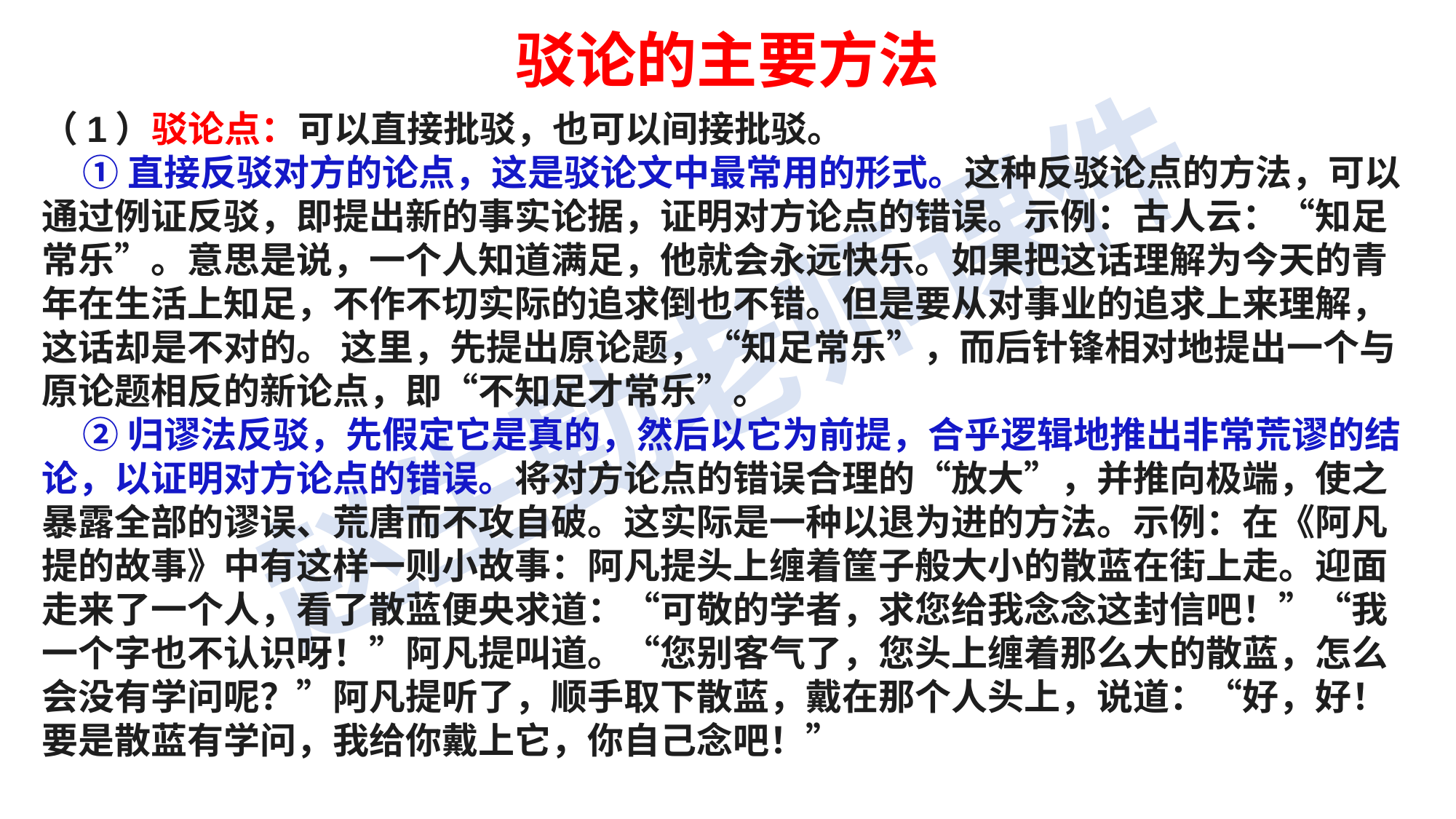

驳论的主要方法
（1）驳论点：可以直接批驳，也可以间接批驳。
     ①直接反驳对方的论点，这是驳论文中最常用的形式。这种反驳论点的方法，可以通过例证反驳，即提出新的事实论据，证明对方论点的错误。示例：古人云：“知足常乐”。意思是说，一个人知道满足，他就会永远快乐。如果把这话理解为今天的青年在生活上知足，不作不切实际的追求倒也不错。但是要从对事业的追求上来理解，这话却是不对的。 这里，先提出原论题，“知足常乐”，而后针锋相对地提出一个与原论题相反的新论点，即“不知足才常乐”。
     ②归谬法反驳，先假定它是真的，然后以它为前提，合乎逻辑地推出非常荒谬的结论，以证明对方论点的错误。将对方论点的错误合理的“放大”，并推向极端，使之暴露全部的谬误、荒唐而不攻自破。这实际是一种以退为进的方法。示例：在《阿凡提的故事》中有这样一则小故事：阿凡提头上缠着筐子般大小的散蓝在街上走。迎面走来了一个人，看了散蓝便央求道：“可敬的学者，求您给我念念这封信吧！”“我一个字也不认识呀！”阿凡提叫道。“您别客气了，您头上缠着那么大的散蓝，怎么会没有学问呢？”阿凡提听了，顺手取下散蓝，戴在那个人头上，说道：“好，好！要是散蓝有学问，我给你戴上它，你自己念吧！”